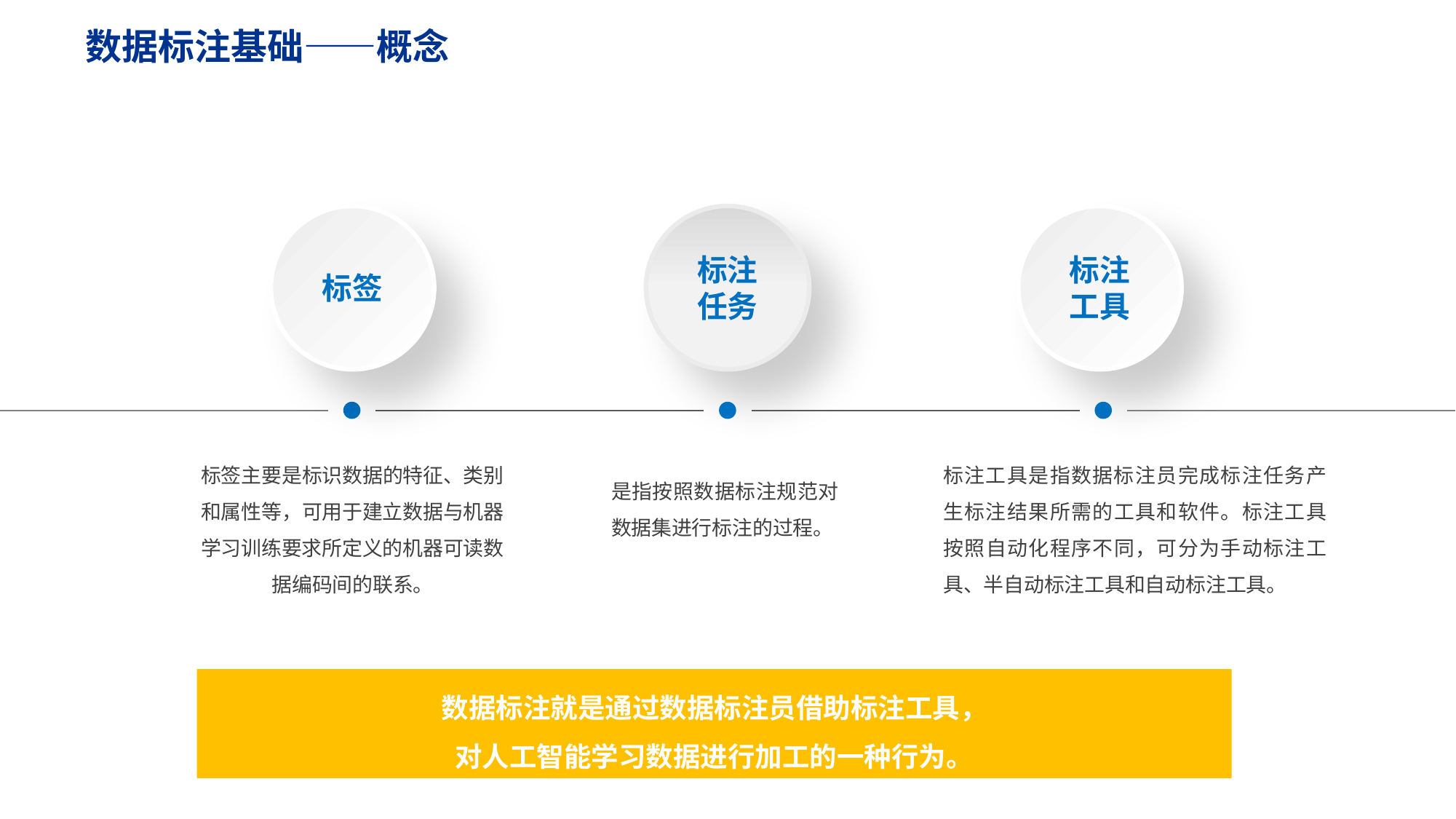

数据标注基础——概念
标签
标注
任务
标注
工具

标签主要是标识数据的特征、类别和属性等，可用于建立数据与机器学习训练要求所定义的机器可读数据编码间的联系。
标注工具是指数据标注员完成标注任务产生标注结果所需的工具和软件。标注工具按照自动化程序不同，可分为手动标注工具、半自动标注工具和自动标注工具。
是指按照数据标注规范对数据集进行标注的过程。
数据标注就是通过数据标注员借助标注工具，
对人工智能学习数据进行加工的一种行为。